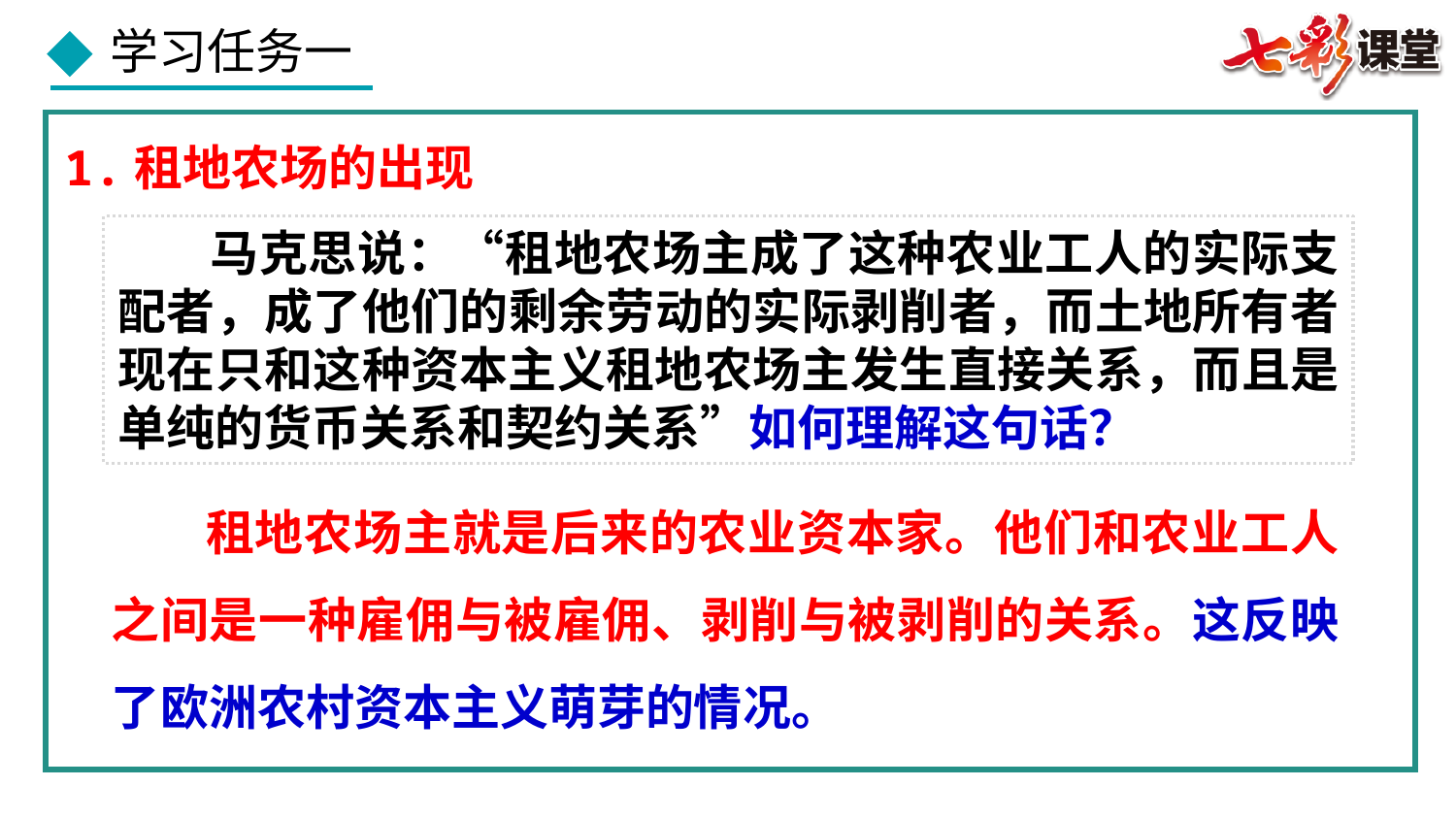

1.租地农场的出现
       马克思说：“租地农场主成了这种农业工人的实际支配者，成了他们的剩余劳动的实际剥削者，而土地所有者现在只和这种资本主义租地农场主发生直接关系，而且是单纯的货币关系和契约关系”如何理解这句话？
       租地农场主就是后来的农业资本家。他们和农业工人之间是一种雇佣与被雇佣、剥削与被剥削的关系。这反映了欧洲农村资本主义萌芽的情况。